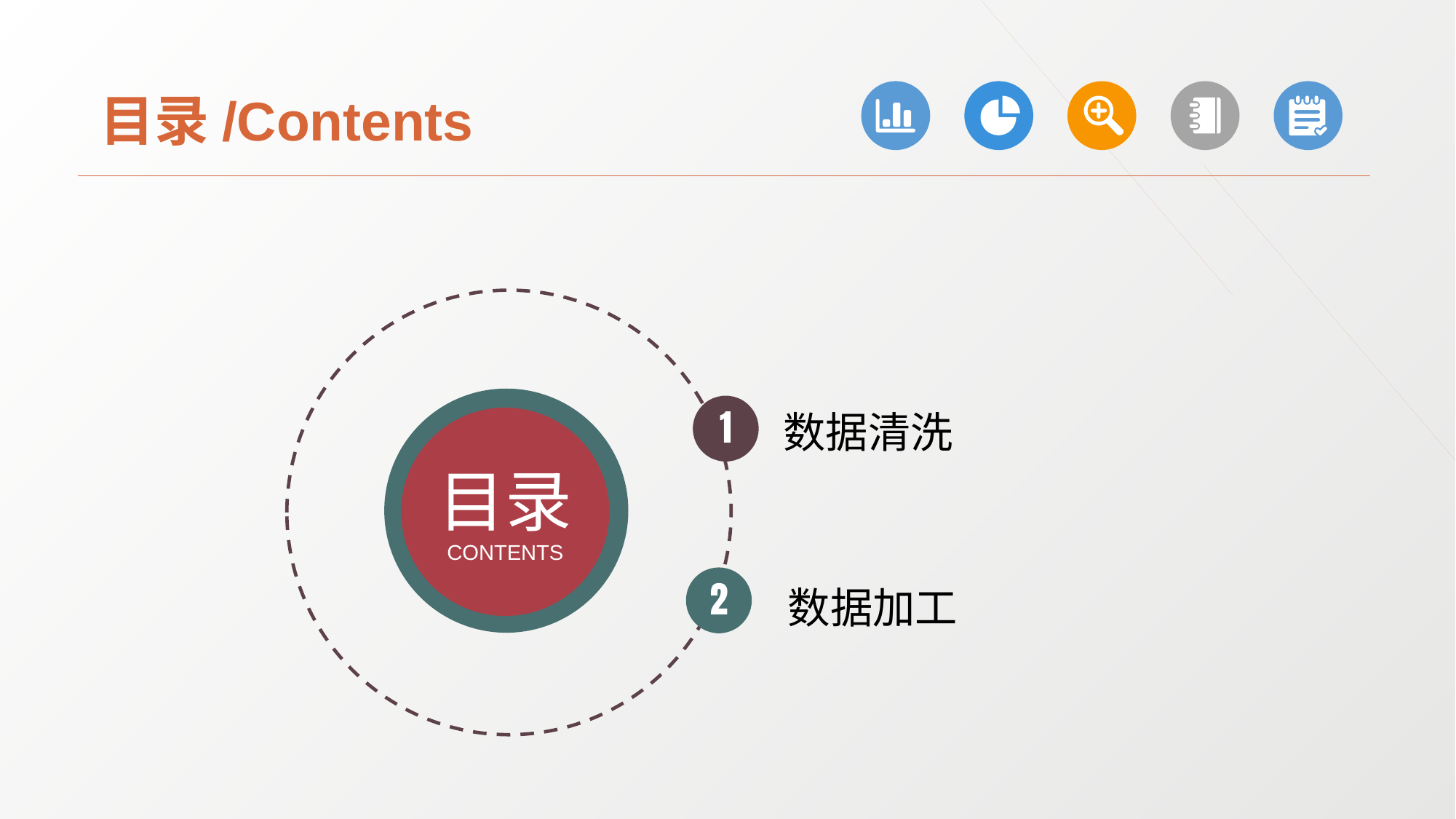

目录/Contents

目录
CONTENTS
1
2
数据清洗
数据加工